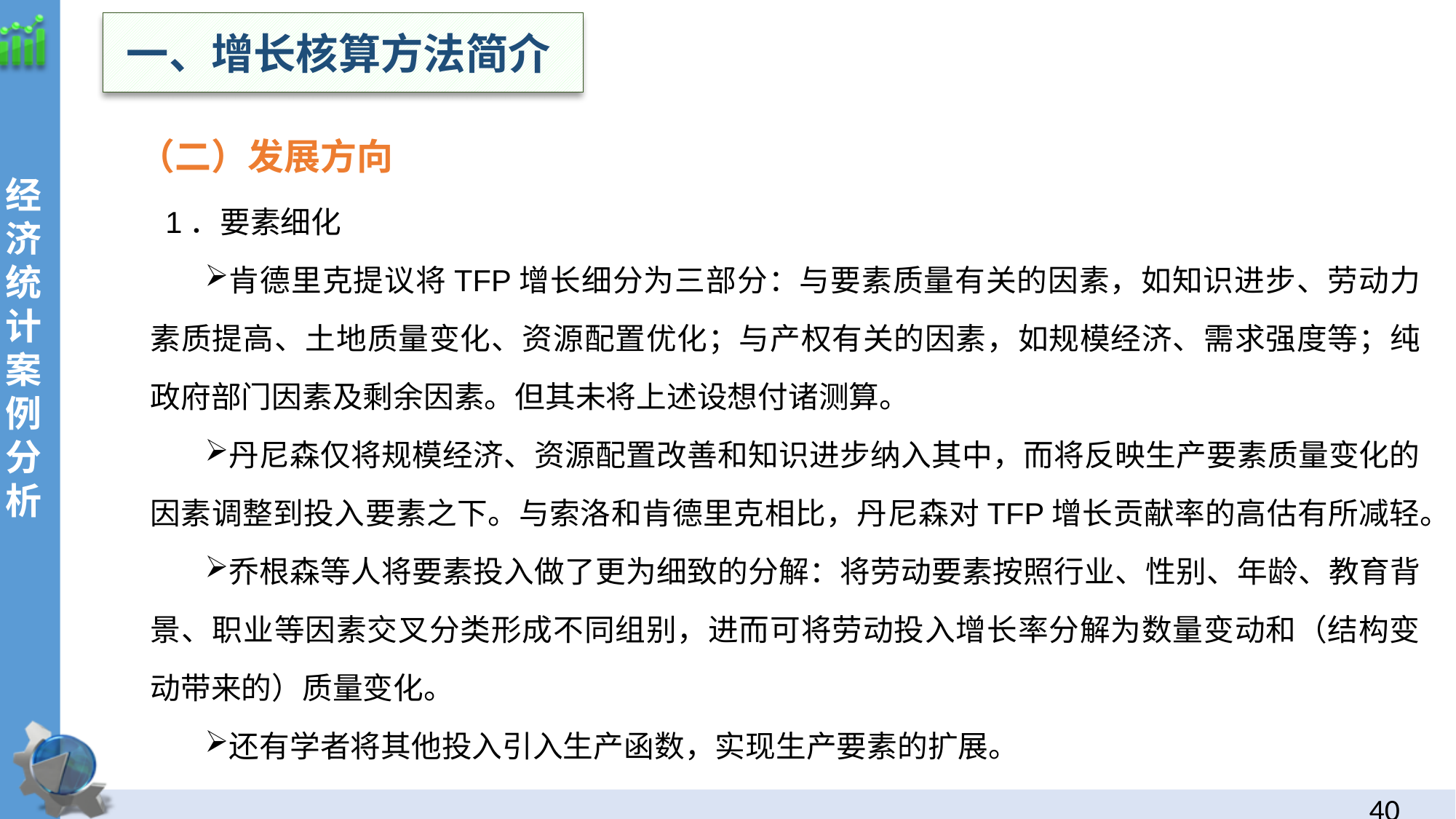

一、增长核算方法简介
 （二）发展方向
1．要素细化
肯德里克提议将TFP增长细分为三部分：与要素质量有关的因素，如知识进步、劳动力素质提高、土地质量变化、资源配置优化；与产权有关的因素，如规模经济、需求强度等；纯政府部门因素及剩余因素。但其未将上述设想付诸测算。
丹尼森仅将规模经济、资源配置改善和知识进步纳入其中，而将反映生产要素质量变化的因素调整到投入要素之下。与索洛和肯德里克相比，丹尼森对TFP增长贡献率的高估有所减轻。
乔根森等人将要素投入做了更为细致的分解：将劳动要素按照行业、性别、年龄、教育背景、职业等因素交叉分类形成不同组别，进而可将劳动投入增长率分解为数量变动和（结构变动带来的）质量变化。
还有学者将其他投入引入生产函数，实现生产要素的扩展。
经
济统计案例分析

40